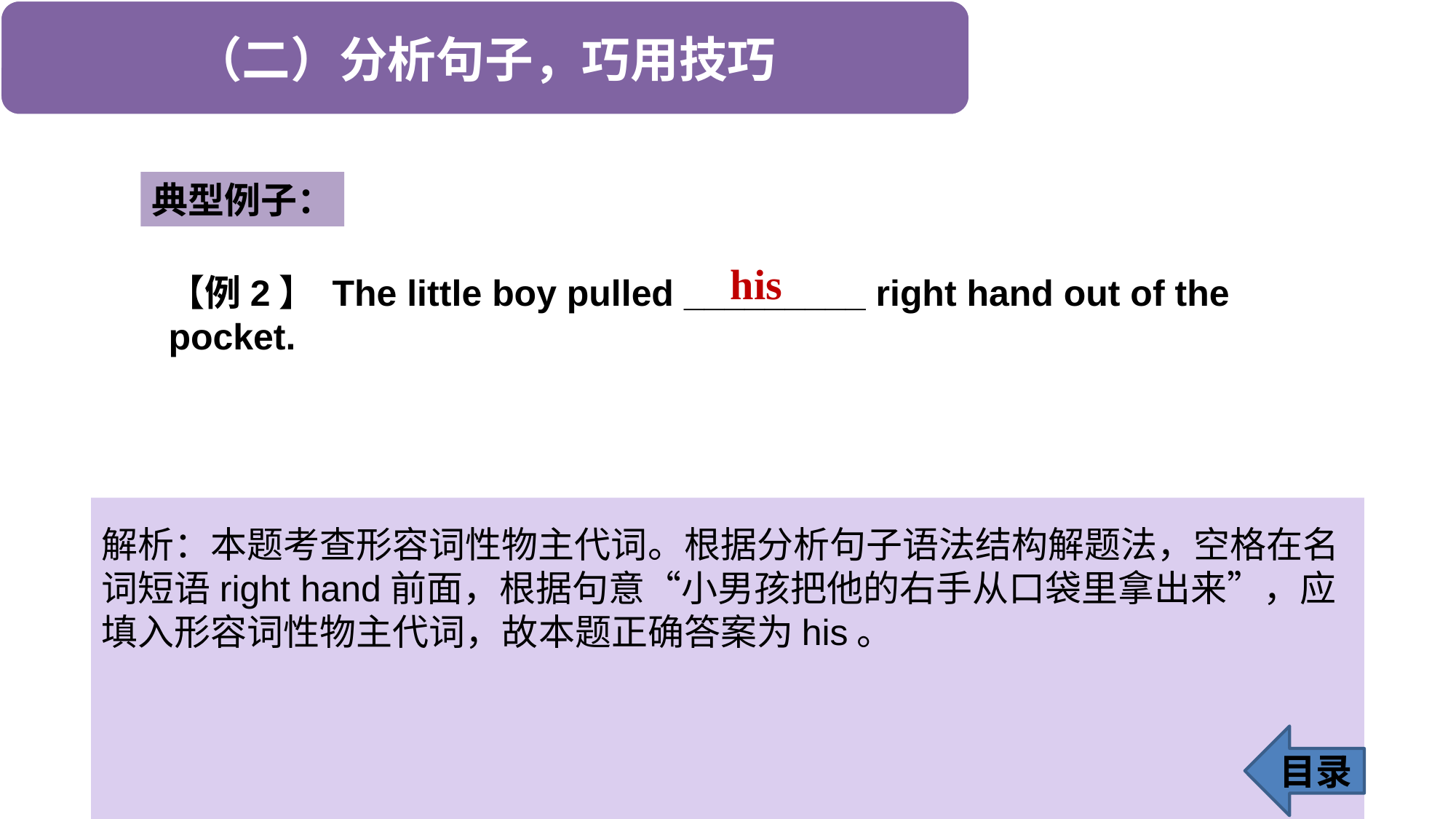

（二）分析句子，巧用技巧
典型例子：
his
【例2】 The little boy pulled _________ right hand out of the pocket.

解析：本题考查形容词性物主代词。根据分析句子语法结构解题法，空格在名词短语right hand前面，根据句意“小男孩把他的右手从口袋里拿出来”，应填入形容词性物主代词，故本题正确答案为his。
目录
57